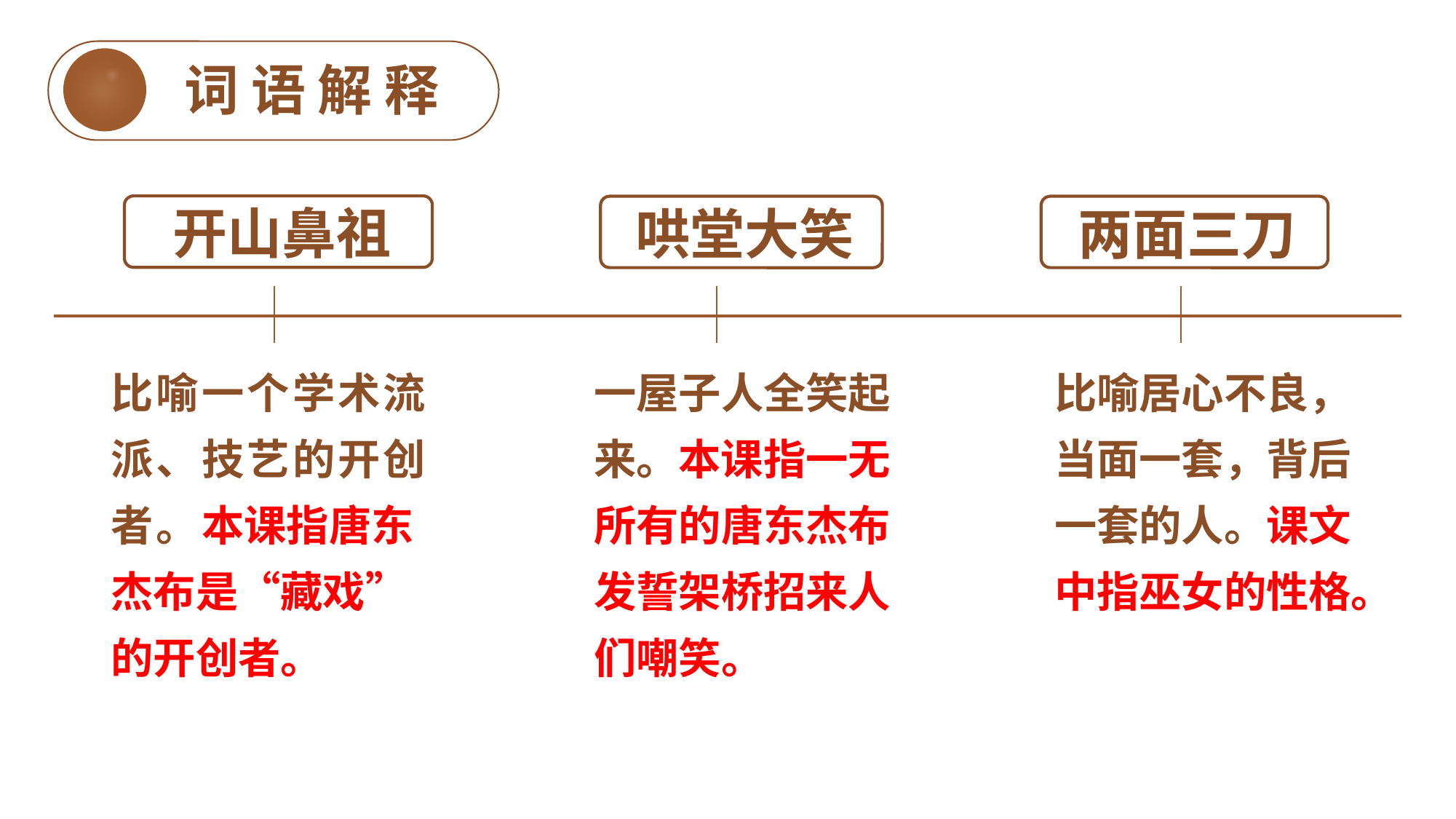

词语解释
开山鼻祖

哄堂大笑

两面三刀

比喻一个学术流派、技艺的开创者。本课指唐东杰布是“藏戏”的开创者。

一屋子人全笑起来。本课指一无所有的唐东杰布发誓架桥招来人们嘲笑。
比喻居心不良，当面一套，背后一套的人。课文中指巫女的性格。